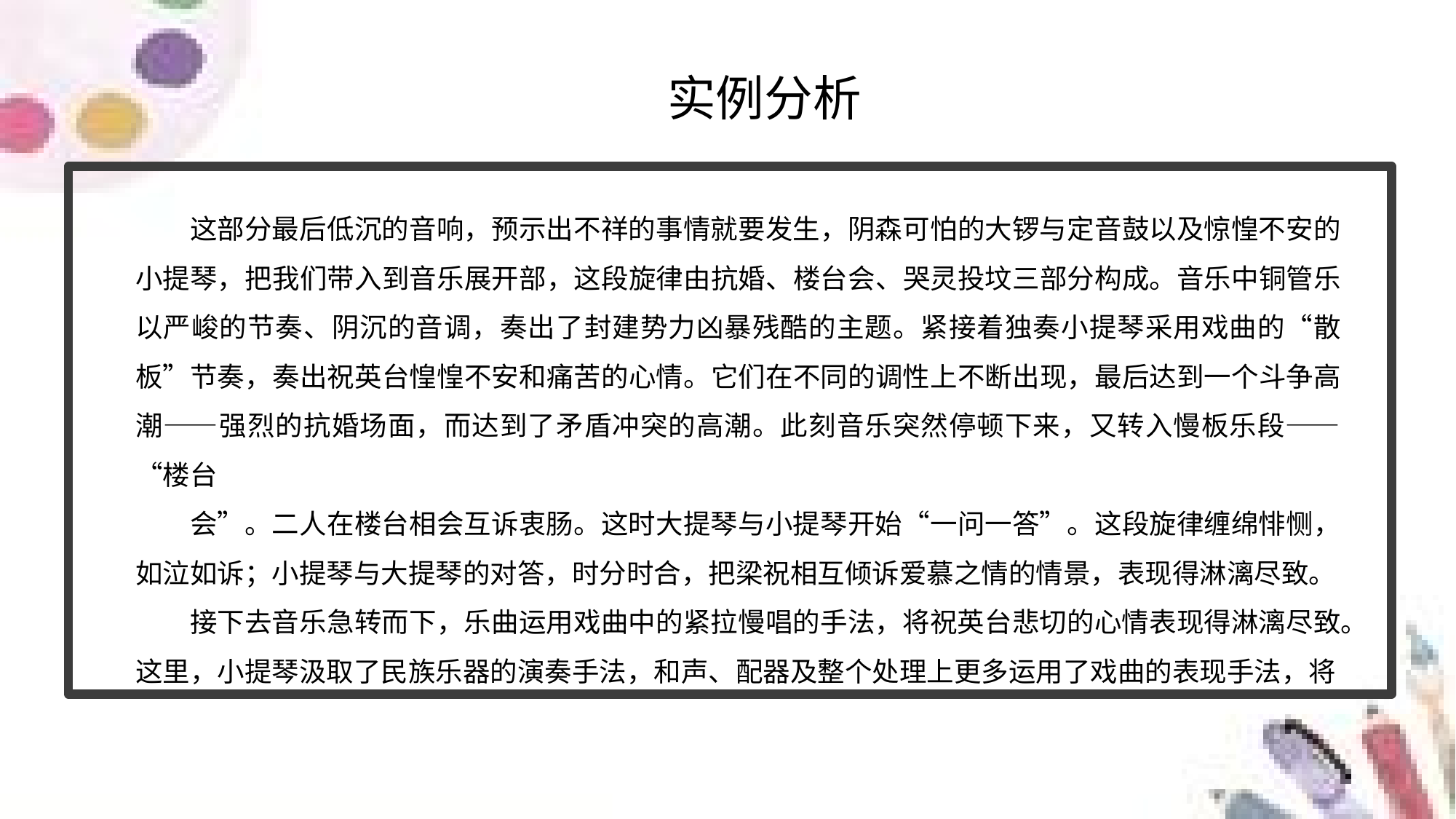

实例分析

这部分最后低沉的音响，预示出不祥的事情就要发生，阴森可怕的大锣与定音鼓以及惊惶不安的小提琴，把我们带入到音乐展开部，这段旋律由抗婚、楼台会、哭灵投坟三部分构成。音乐中铜管乐以严峻的节奏、阴沉的音调，奏出了封建势力凶暴残酷的主题。紧接着独奏小提琴采用戏曲的“散板”节奏，奏出祝英台惶惶不安和痛苦的心情。它们在不同的调性上不断出现，最后达到一个斗争高潮——强烈的抗婚场面，而达到了矛盾冲突的高潮。此刻音乐突然停顿下来，又转入慢板乐段——“楼台
会”。二人在楼台相会互诉衷肠。这时大提琴与小提琴开始“一问一答”。这段旋律缠绵悱恻，如泣如诉；小提琴与大提琴的对答，时分时合，把梁祝相互倾诉爱慕之情的情景，表现得淋漓尽致。
接下去音乐急转而下，乐曲运用戏曲中的紧拉慢唱的手法，将祝英台悲切的心情表现得淋漓尽致。这里，小提琴汲取了民族乐器的演奏手法，和声、配器及整个处理上更多运用了戏曲的表现手法，将